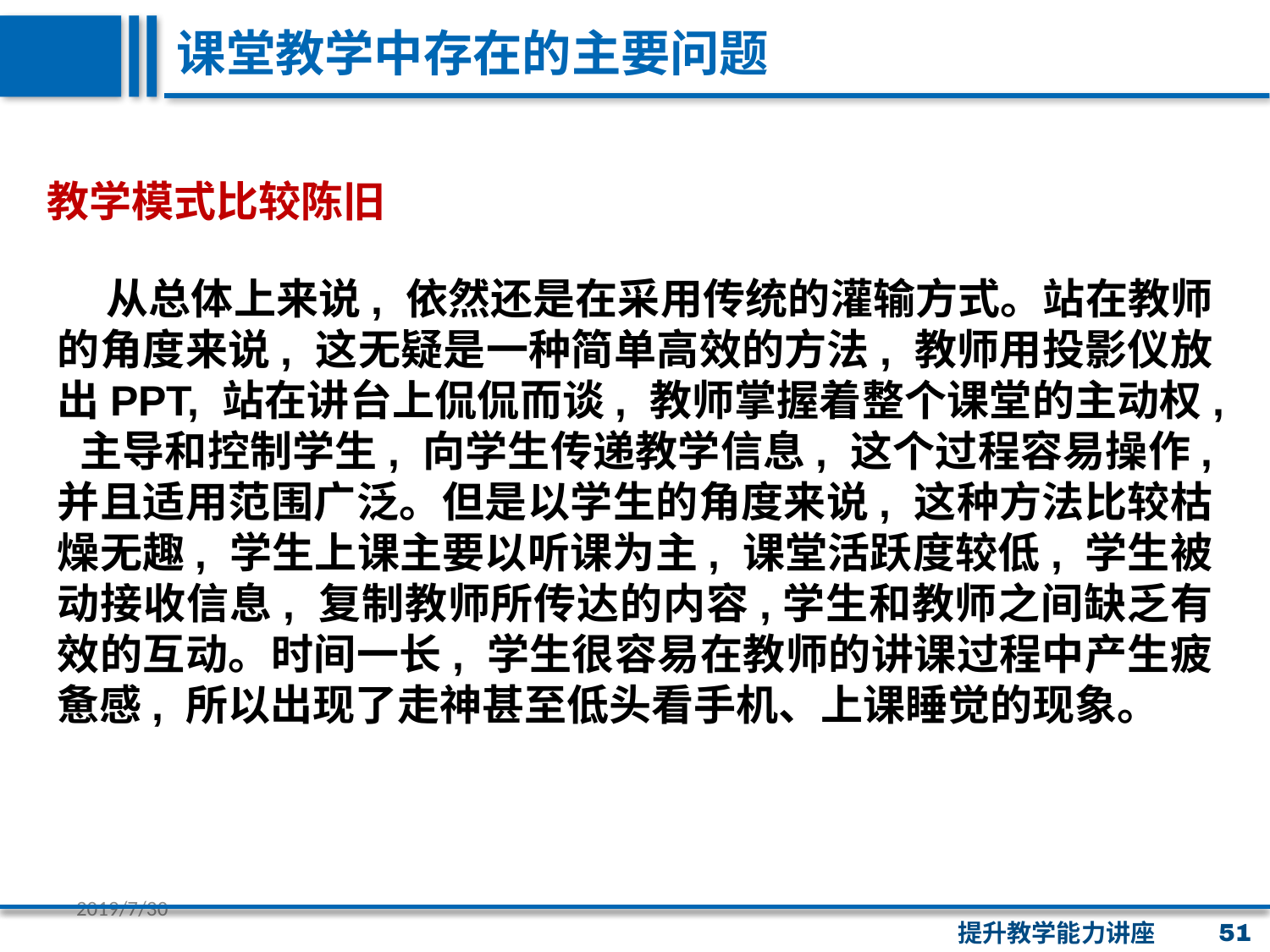

课堂教学中存在的主要问题
教学模式比较陈旧
    从总体上来说, 依然还是在采用传统的灌输方式。站在教师的角度来说, 这无疑是一种简单高效的方法, 教师用投影仪放出PPT, 站在讲台上侃侃而谈, 教师掌握着整个课堂的主动权, 主导和控制学生, 向学生传递教学信息, 这个过程容易操作, 并且适用范围广泛。但是以学生的角度来说, 这种方法比较枯燥无趣, 学生上课主要以听课为主, 课堂活跃度较低, 学生被动接收信息, 复制教师所传达的内容,学生和教师之间缺乏有效的互动。时间一长, 学生很容易在教师的讲课过程中产生疲惫感, 所以出现了走神甚至低头看手机、上课睡觉的现象。
51